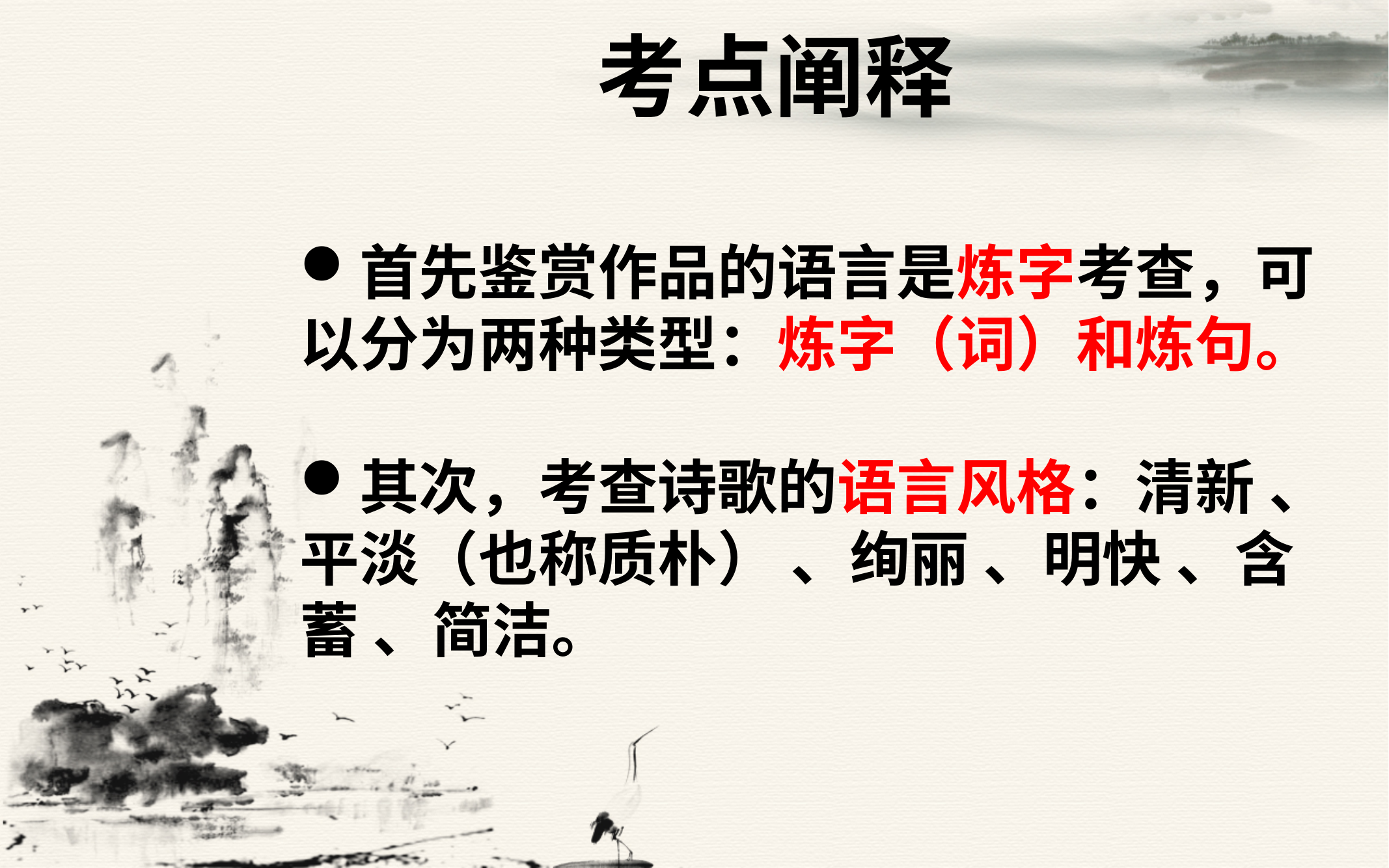

考点阐释
首先鉴赏作品的语言是炼字考查，可以分为两种类型：炼字（词）和炼句。

其次，考查诗歌的语言风格：清新 、平淡（也称质朴） 、绚丽 、明快 、含蓄 、简洁。